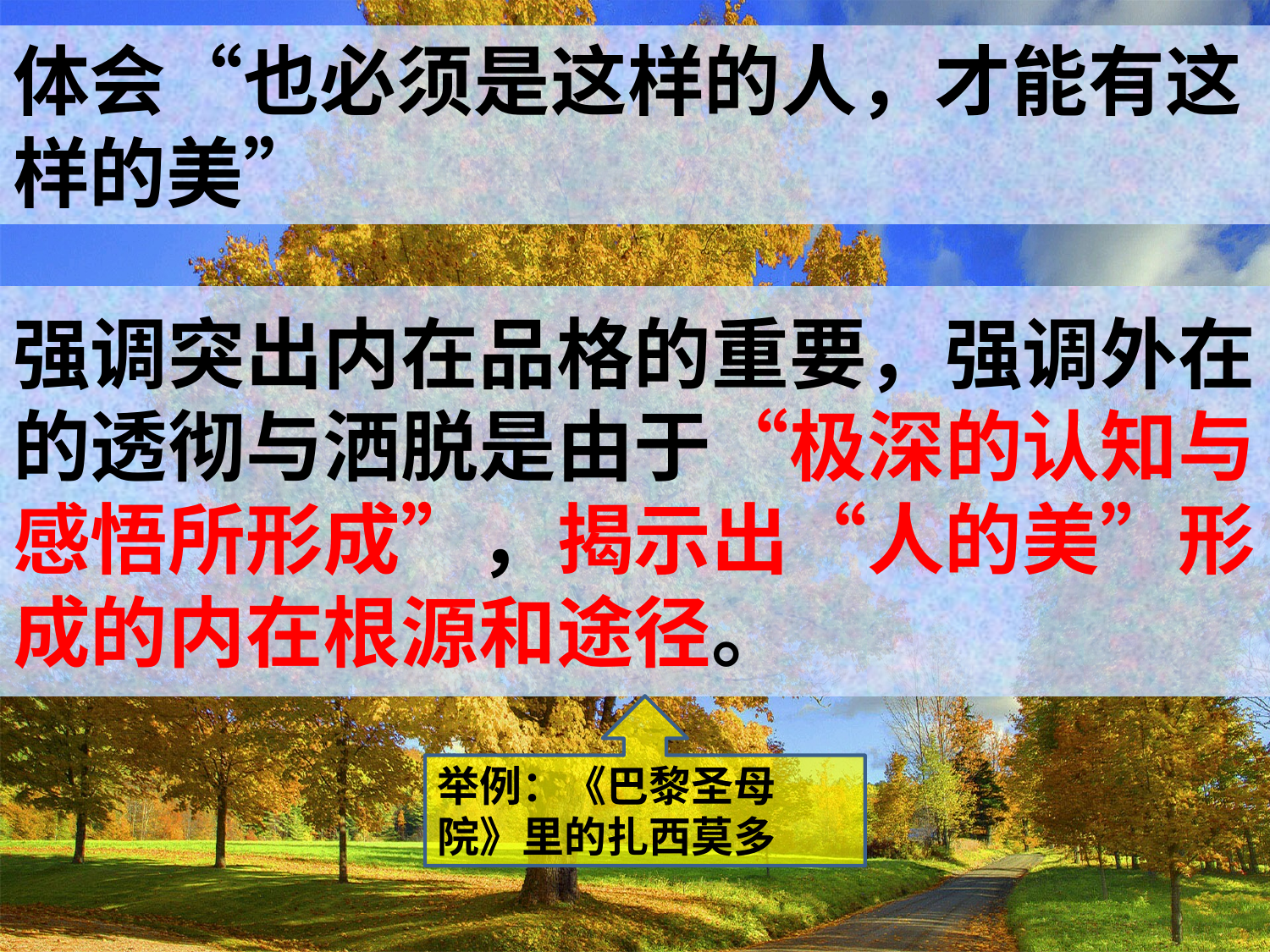

# 体会“也必须是这样的人，才能有这样的美”
强调突出内在品格的重要，强调外在的透彻与洒脱是由于“极深的认知与感悟所形成”，揭示出“人的美”形成的内在根源和途径。
举例：《巴黎圣母院》里的扎西莫多